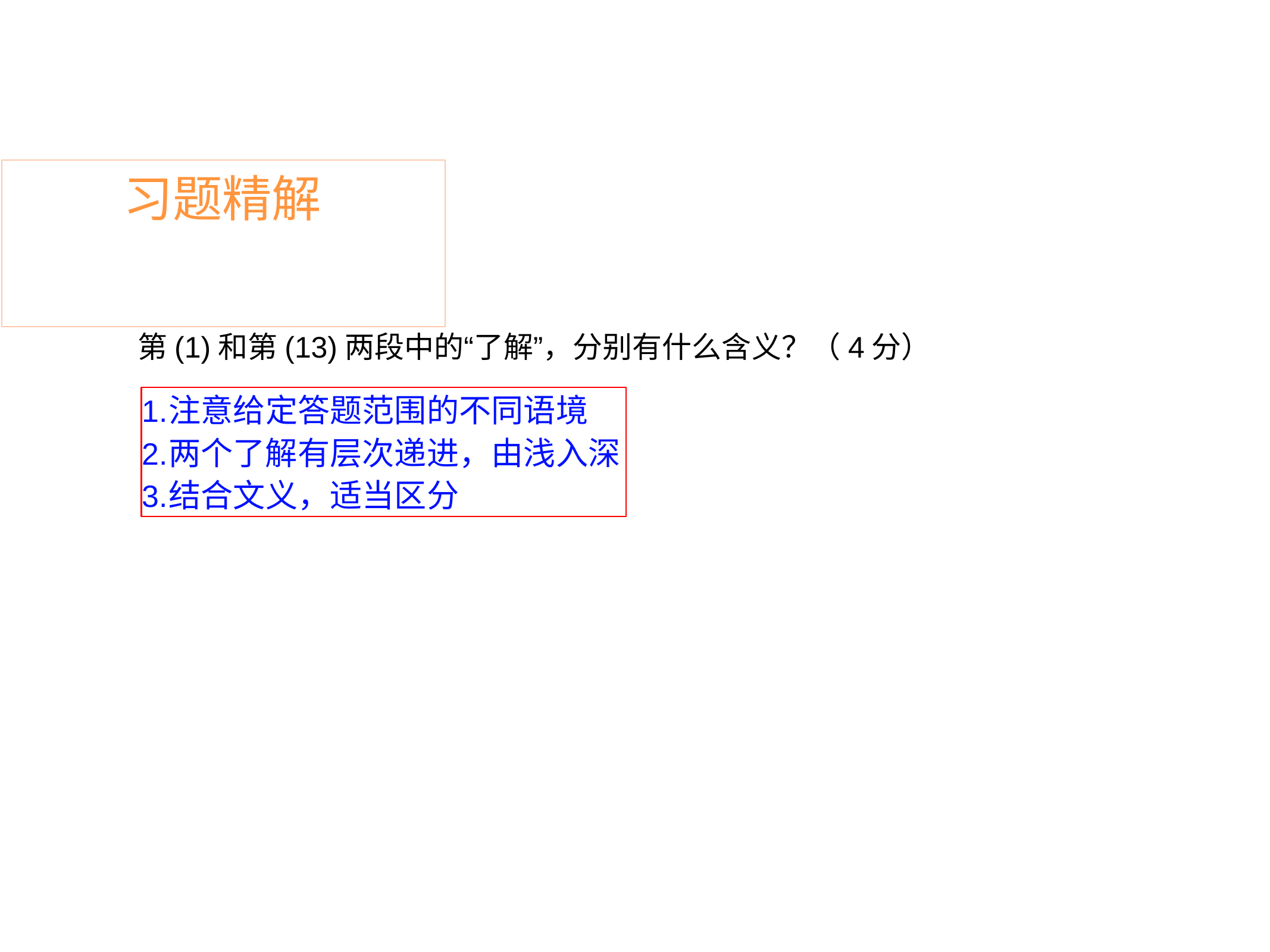

# 习题精解
第(1)和第(13)两段中的“了解”，分别有什么含义？（4分）
注意给定答题范围的不同语境
两个了解有层次递进，由浅入深
结合文义，适当区分